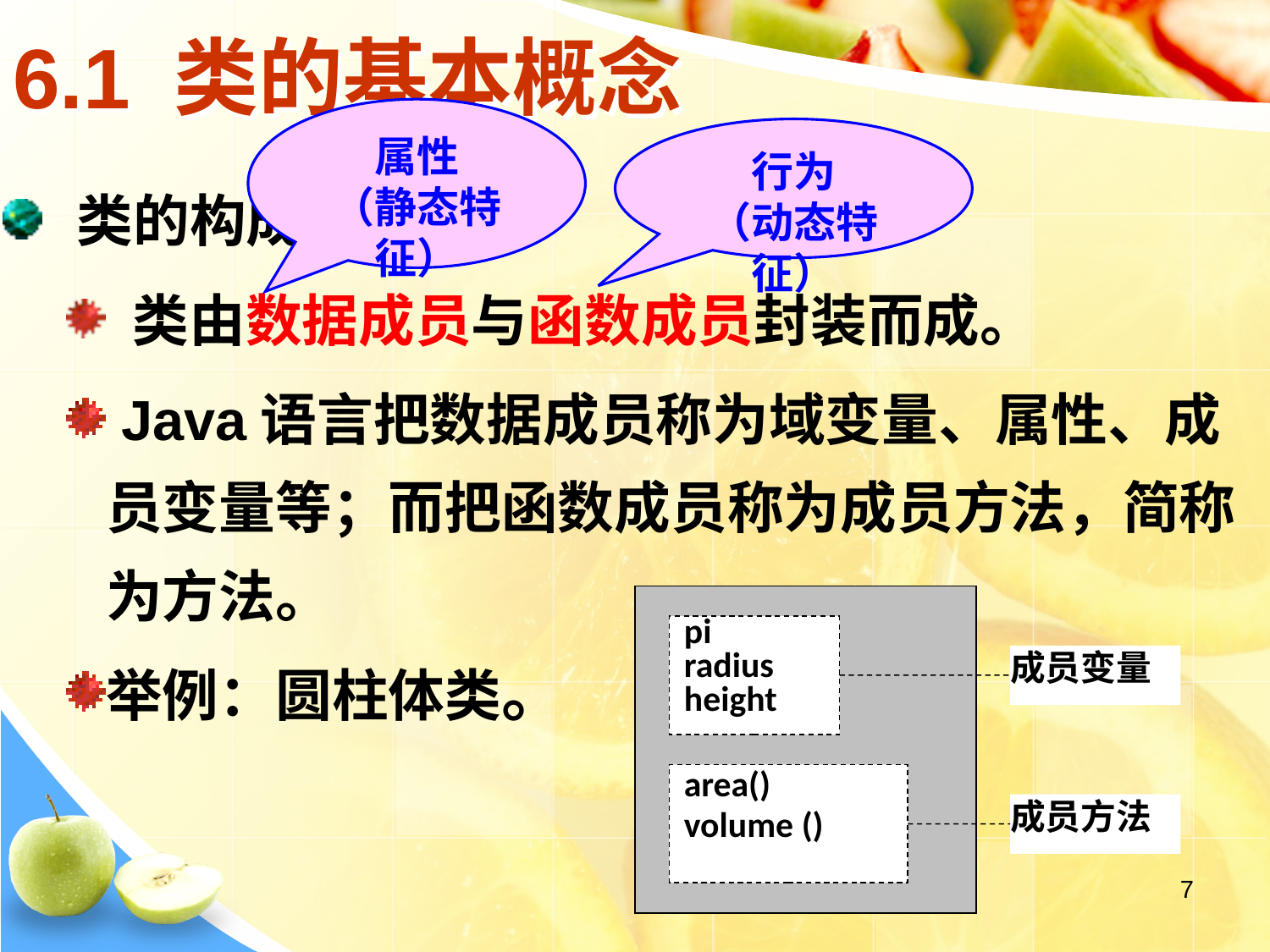

# 6.1 类的基本概念
属性
（静态特征）
行为
（动态特征）
 类的构成
 类由数据成员与函数成员封装而成。
 Java语言把数据成员称为域变量、属性、成员变量等；而把函数成员称为成员方法，简称为方法。
举例：圆柱体类。

pi
radius
height
area()
volume ()
成员变量

成员方法

7